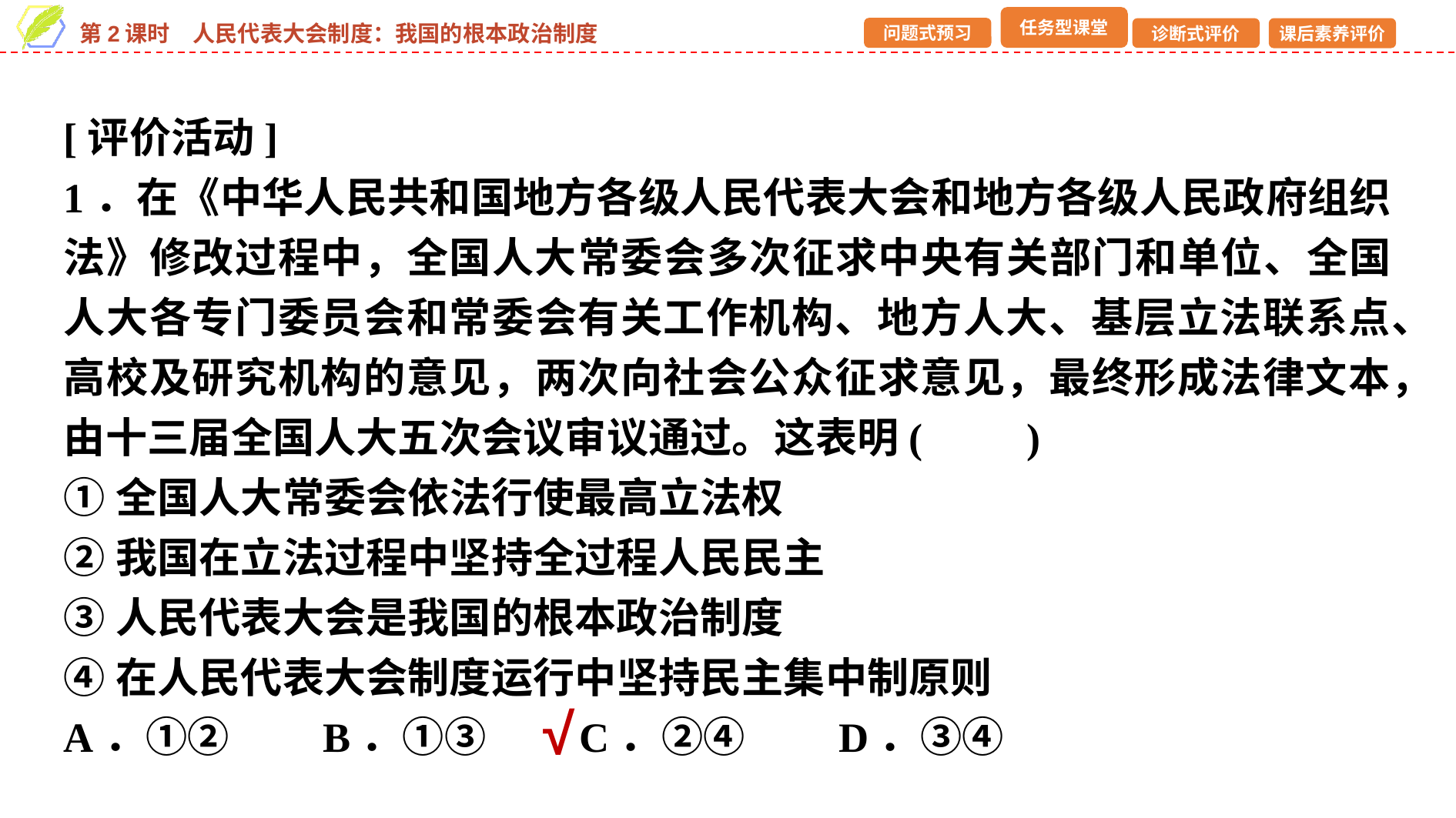

[评价活动]
1．在《中华人民共和国地方各级人民代表大会和地方各级人民政府组织法》修改过程中，全国人大常委会多次征求中央有关部门和单位、全国人大各专门委员会和常委会有关工作机构、地方人大、基层立法联系点、高校及研究机构的意见，两次向社会公众征求意见，最终形成法律文本，由十三届全国人大五次会议审议通过。这表明(　　)
①全国人大常委会依法行使最高立法权
②我国在立法过程中坚持全过程人民民主
③人民代表大会是我国的根本政治制度
④在人民代表大会制度运行中坚持民主集中制原则
A．①②　　B．①③　　C．②④　　D．③④
√